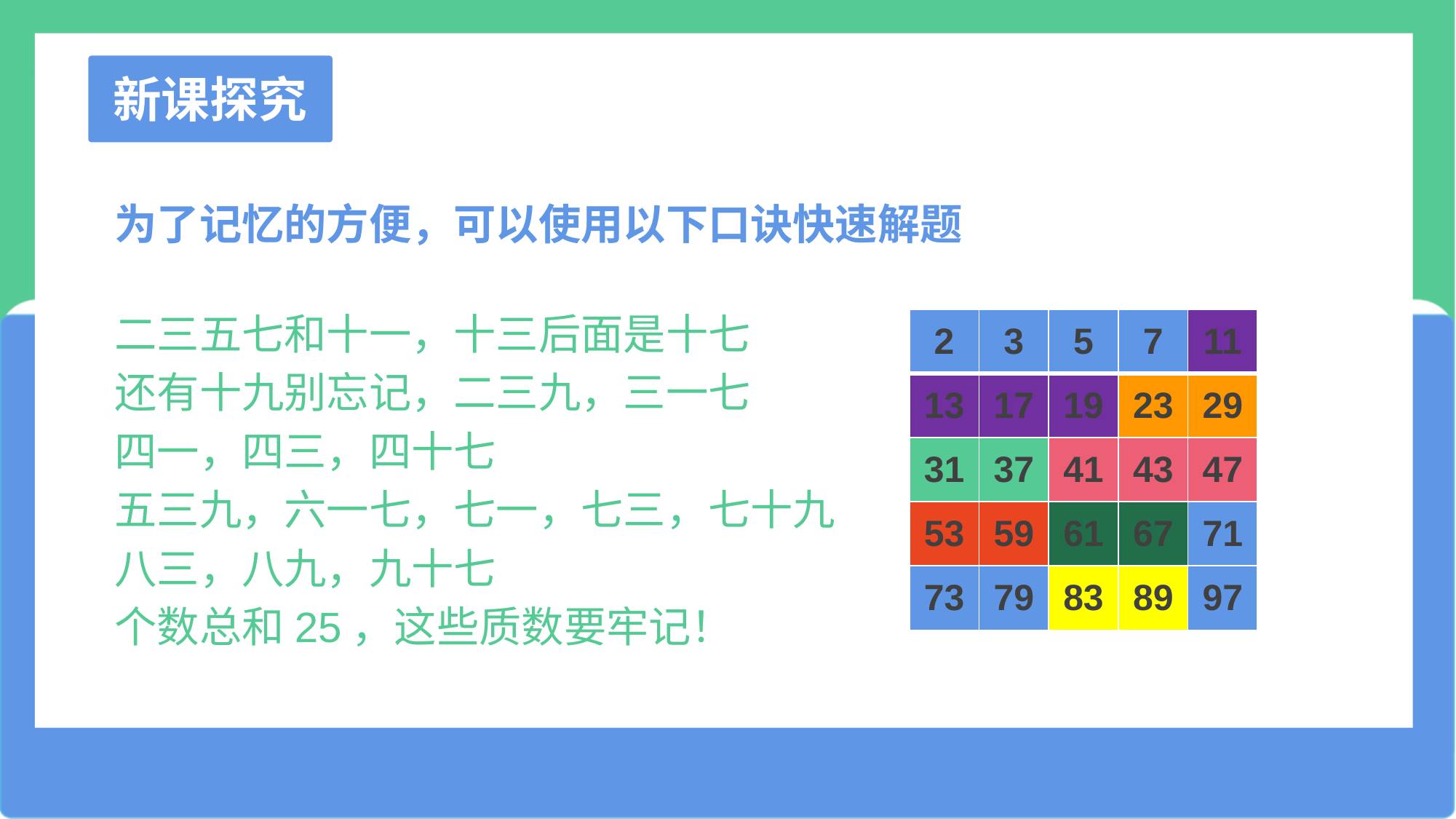

新课探究
为了记忆的方便，可以使用以下口诀快速解题

二三五七和十一，十三后面是十七
还有十九别忘记，二三九，三一七
四一，四三，四十七
五三九，六一七，七一，七三，七十九
八三，八九，九十七
个数总和25，这些质数要牢记！
| 2 | 3 | 5 | 7 | 11 |
| --- | --- | --- | --- | --- |
| 13 | 17 | 19 | 23 | 29 |
| 31 | 37 | 41 | 43 | 47 |
| 53 | 59 | 61 | 67 | 71 |
| 73 | 79 | 83 | 89 | 97 |